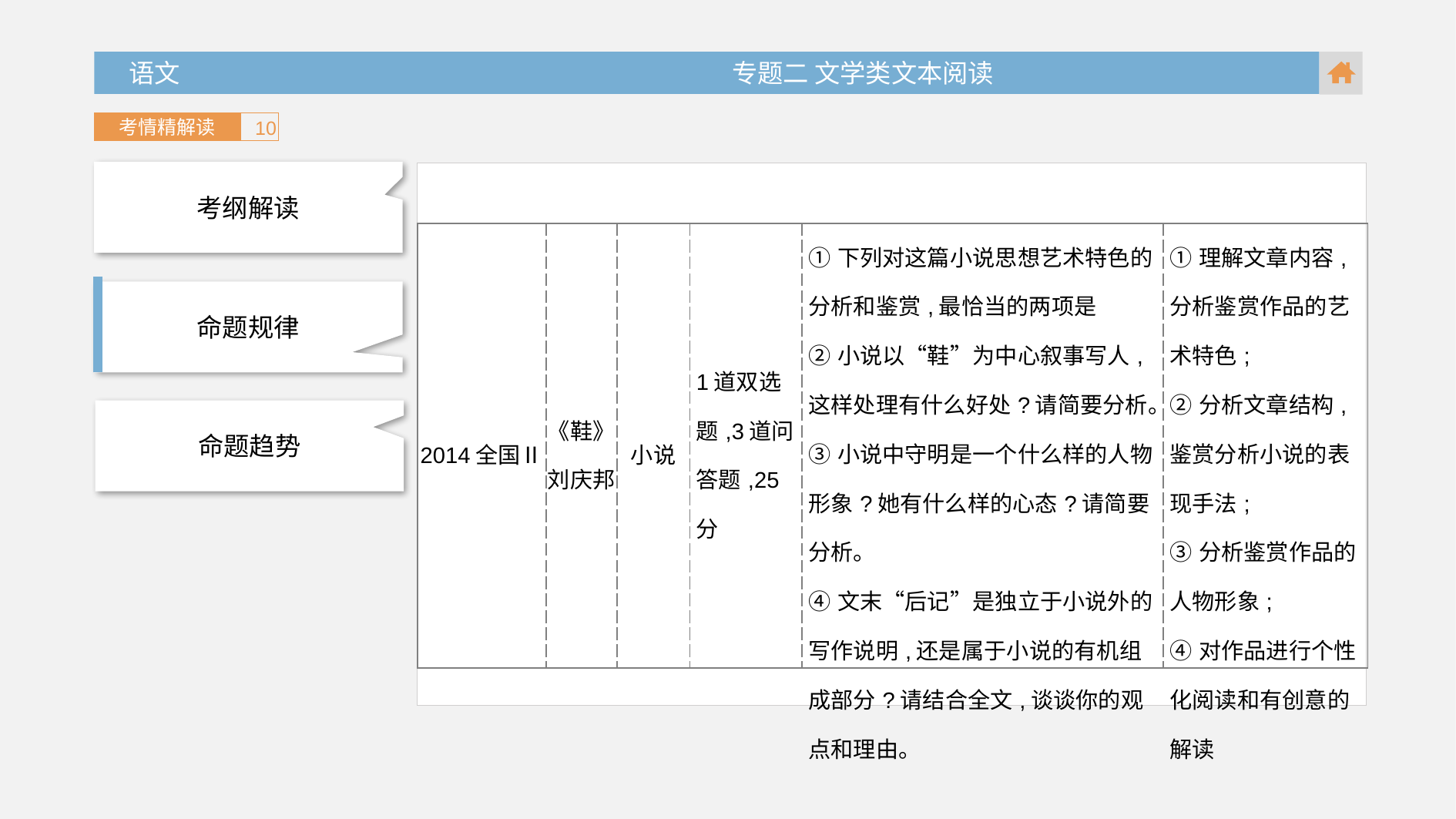

语文                                                                                                专题二 文学类文本阅读

考情精解读
10

考纲解读

| 2014全国Ⅱ | 《鞋》 刘庆邦 | 小说 | 1道双选题,3道问答题,25分 | ①下列对这篇小说思想艺术特色的分析和鉴赏,最恰当的两项是 ②小说以“鞋”为中心叙事写人,这样处理有什么好处?请简要分析。 ③小说中守明是一个什么样的人物形象?她有什么样的心态?请简要分析。 ④文末“后记”是独立于小说外的写作说明,还是属于小说的有机组成部分?请结合全文,谈谈你的观点和理由。 | ①理解文章内容,分析鉴赏作品的艺术特色; ②分析文章结构,鉴赏分析小说的表现手法; ③分析鉴赏作品的人物形象; ④对作品进行个性化阅读和有创意的解读 |
| --- | --- | --- | --- | --- | --- |
命题规律
命题趋势